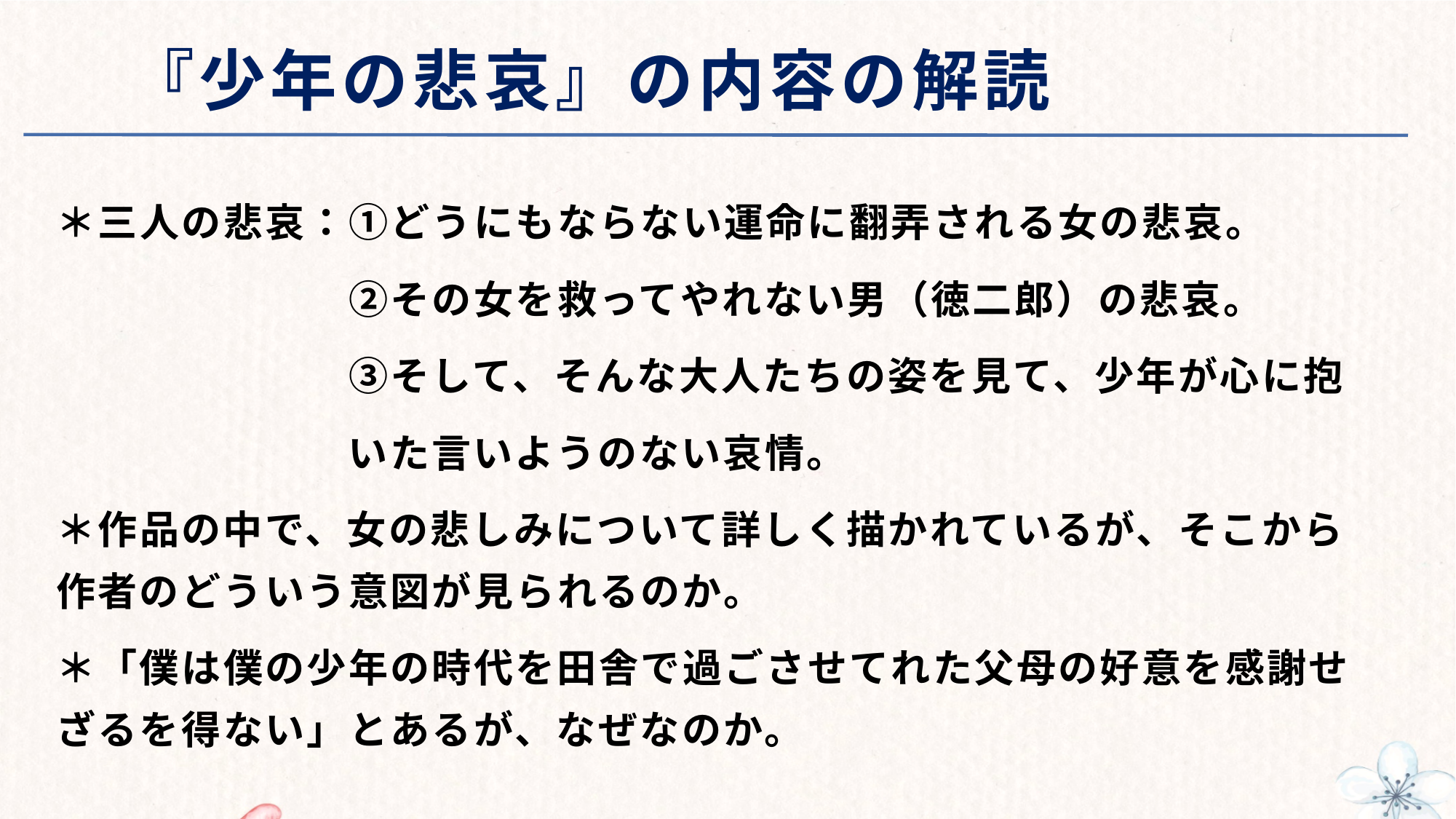

# 『少年の悲哀』の内容の解読
＊三人の悲哀：①どうにもならない運命に翻弄される女の悲哀。
　　　　　　　②その女を救ってやれない男（徳二郎）の悲哀。
　　　　　　　③そして、そんな大人たちの姿を見て、少年が心に抱
　　　　　　　いた言いようのない哀情。
＊作品の中で、女の悲しみについて詳しく描かれているが、そこから作者のどういう意図が見られるのか。
＊「僕は僕の少年の時代を田舎で過ごさせてれた父母の好意を感謝せざるを得ない」とあるが、なぜなのか。